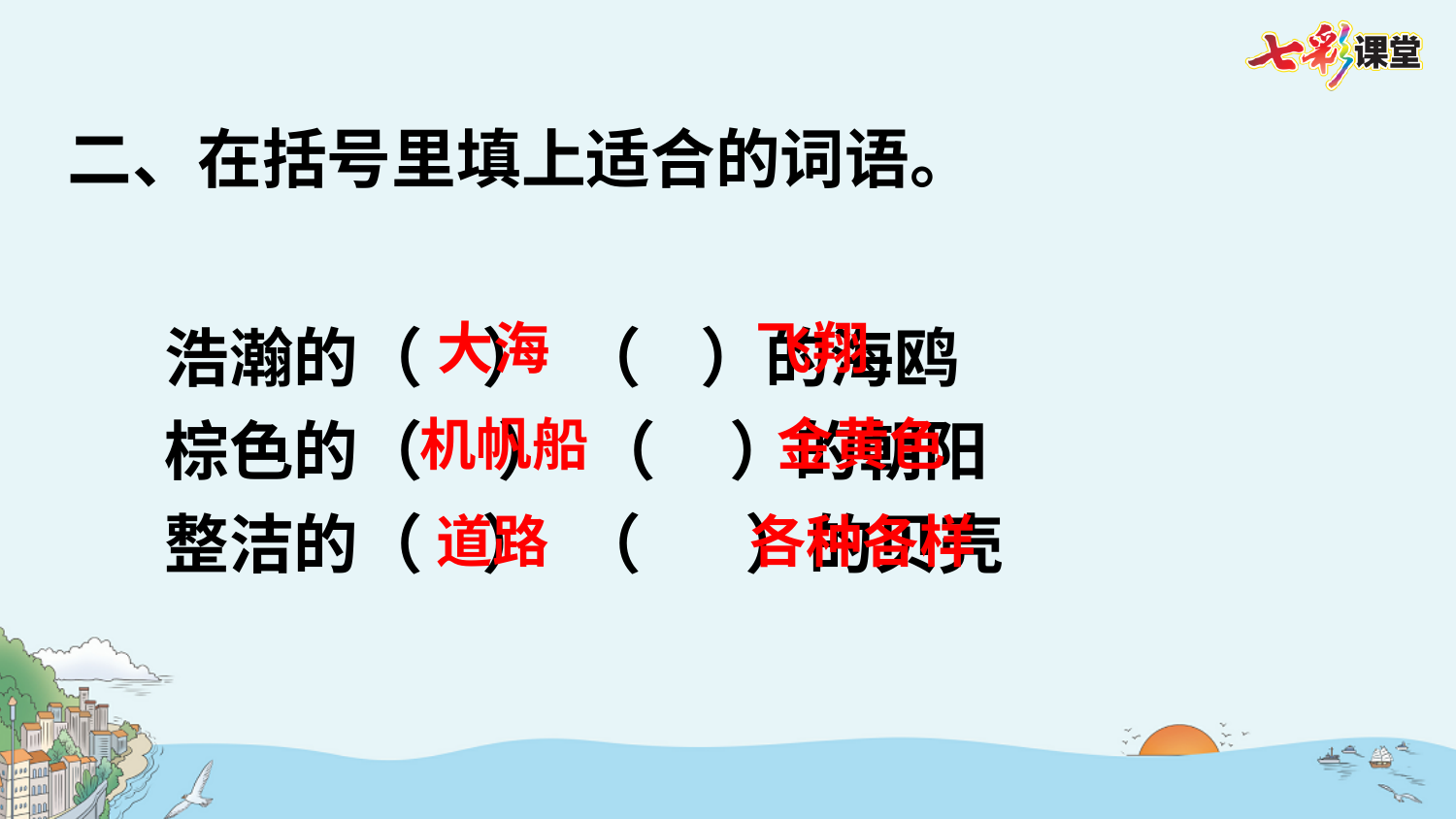

二、在括号里填上适合的词语。
浩瀚的（    ）  （    ）的海鸥
棕色的（     ）  （     ）的朝阳
整洁的（    ）  （       ）的贝壳
大海
飞翔
机帆船
金黄色
道路
各种各样